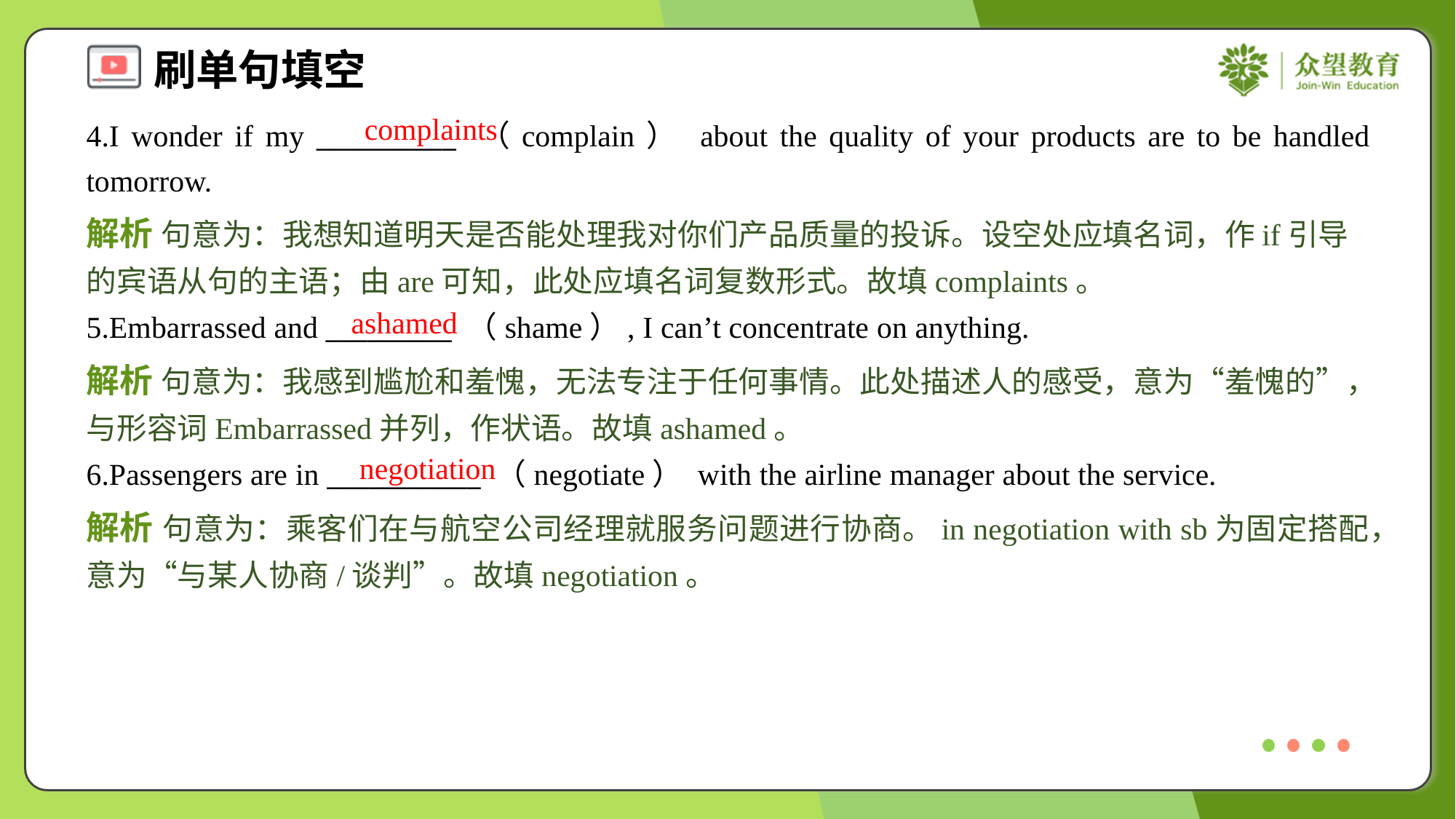

complaints
4.I wonder if my __________ （complain） about the quality of your products are to be handled tomorrow.
解析 句意为：我想知道明天是否能处理我对你们产品质量的投诉。设空处应填名词，作if引导的宾语从句的主语；由are可知，此处应填名词复数形式。故填complaints。
ashamed
5.Embarrassed and _________ （shame）, I can’t concentrate on anything.
解析 句意为：我感到尴尬和羞愧，无法专注于任何事情。此处描述人的感受，意为“羞愧的”，与形容词Embarrassed并列，作状语。故填ashamed。
negotiation
6.Passengers are in ___________ （negotiate） with the airline manager about the service.
解析 句意为：乘客们在与航空公司经理就服务问题进行协商。in negotiation with sb为固定搭配，意为“与某人协商/谈判”。故填negotiation。